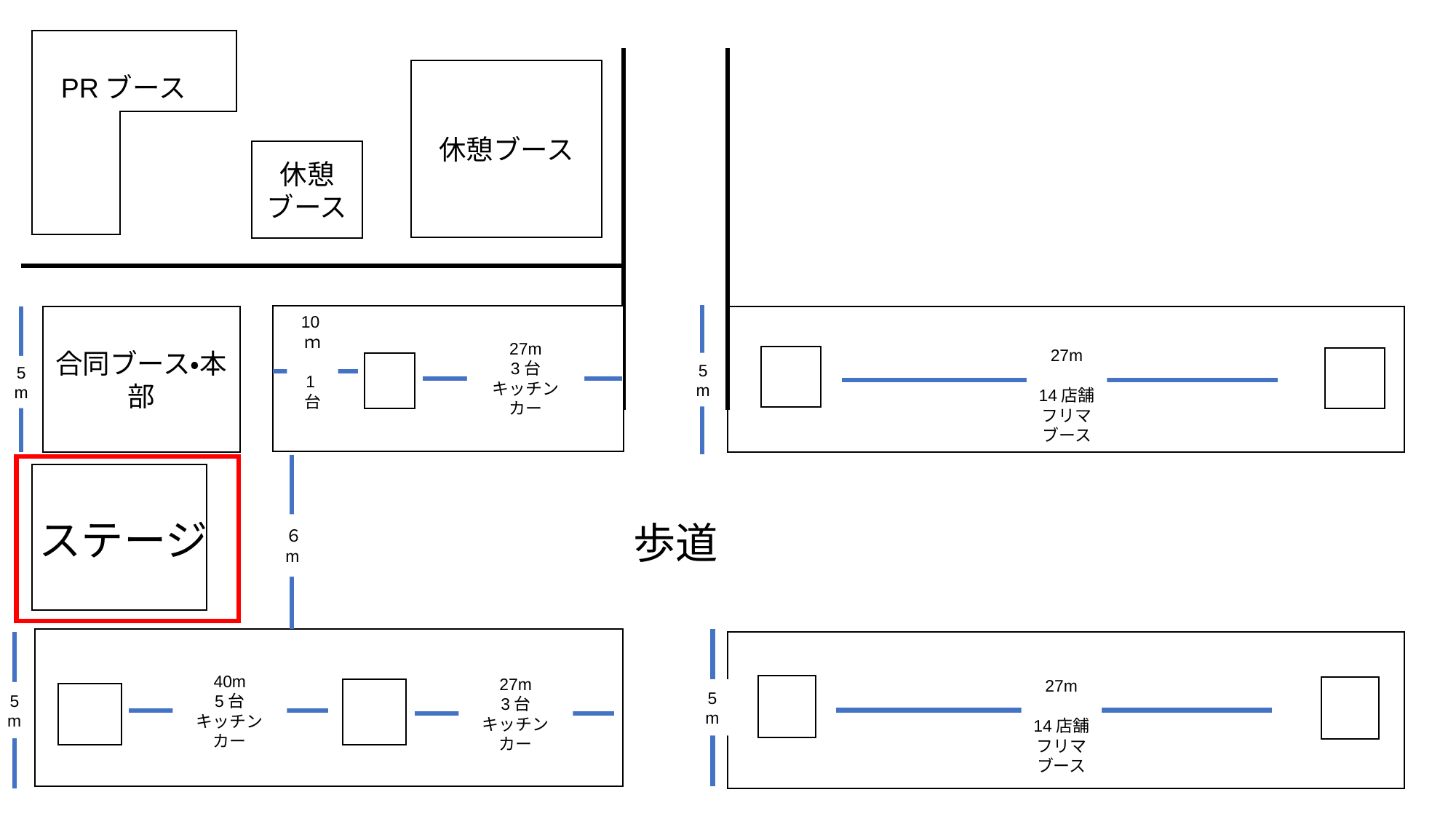

休憩ブース
PRブース
休憩ブース
27m

14店舗フリマブース
27m
3台
キッチンカー
5m

5m
合同ブース・本部

10ｍ　1台

６m

27m

14店舗フリマブース
ステージ
歩道
40m
5台
キッチンカー
27m
3台
キッチンカー
5m

5m